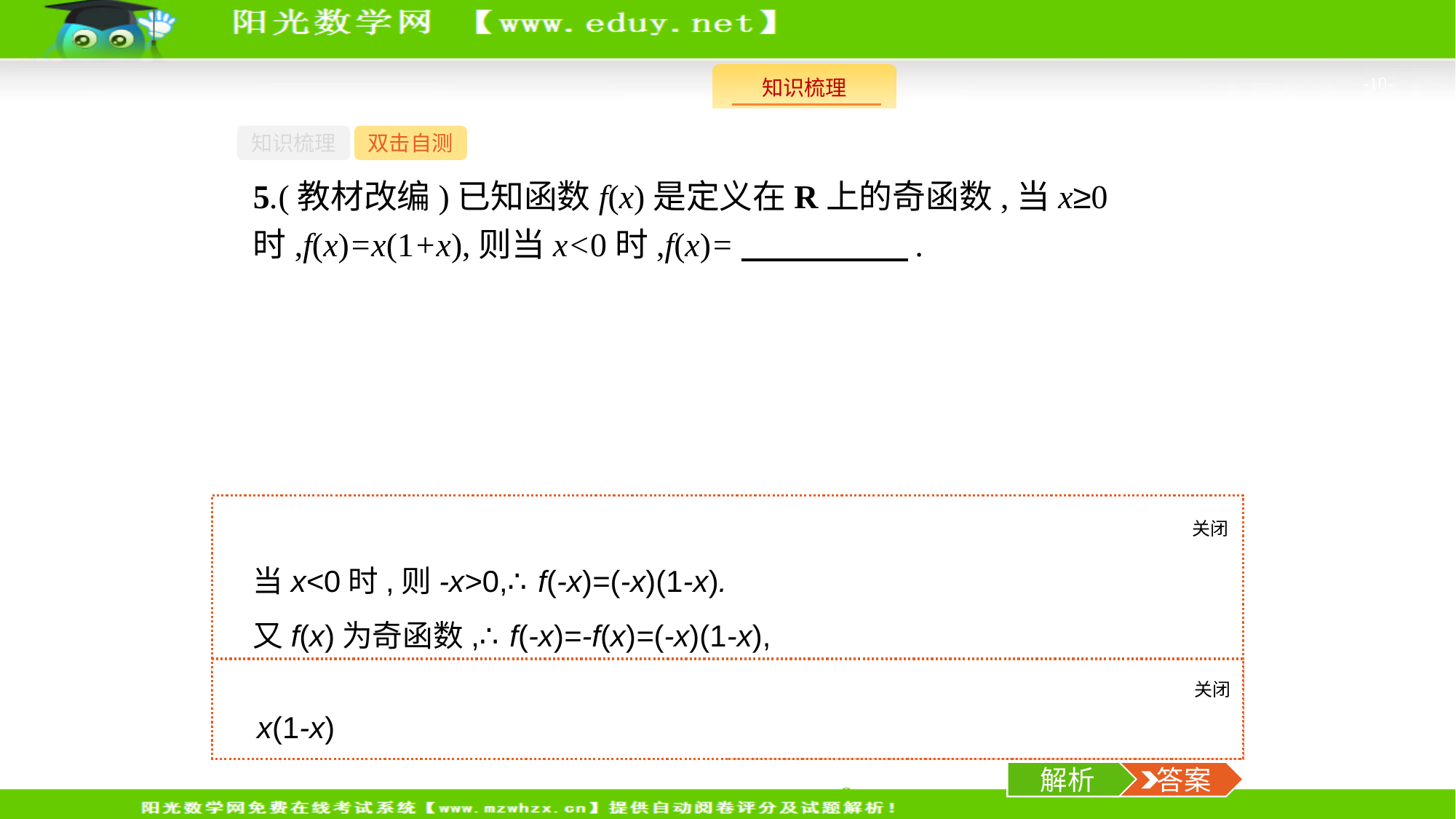

-10-
知识梳理
双击自测
5.(教材改编)已知函数f(x)是定义在R上的奇函数,当x≥0时,f(x)=x(1+x),则当x<0时,f(x)=　　　　　.

关闭
解析

当x<0时,则-x>0,∴f(-x)=(-x)(1-x).
又f(x)为奇函数,∴f(-x)=-f(x)=(-x)(1-x),
∴f(x)=x(1-x).

关闭
解析
  答案

x(1-x)
解析
  答案